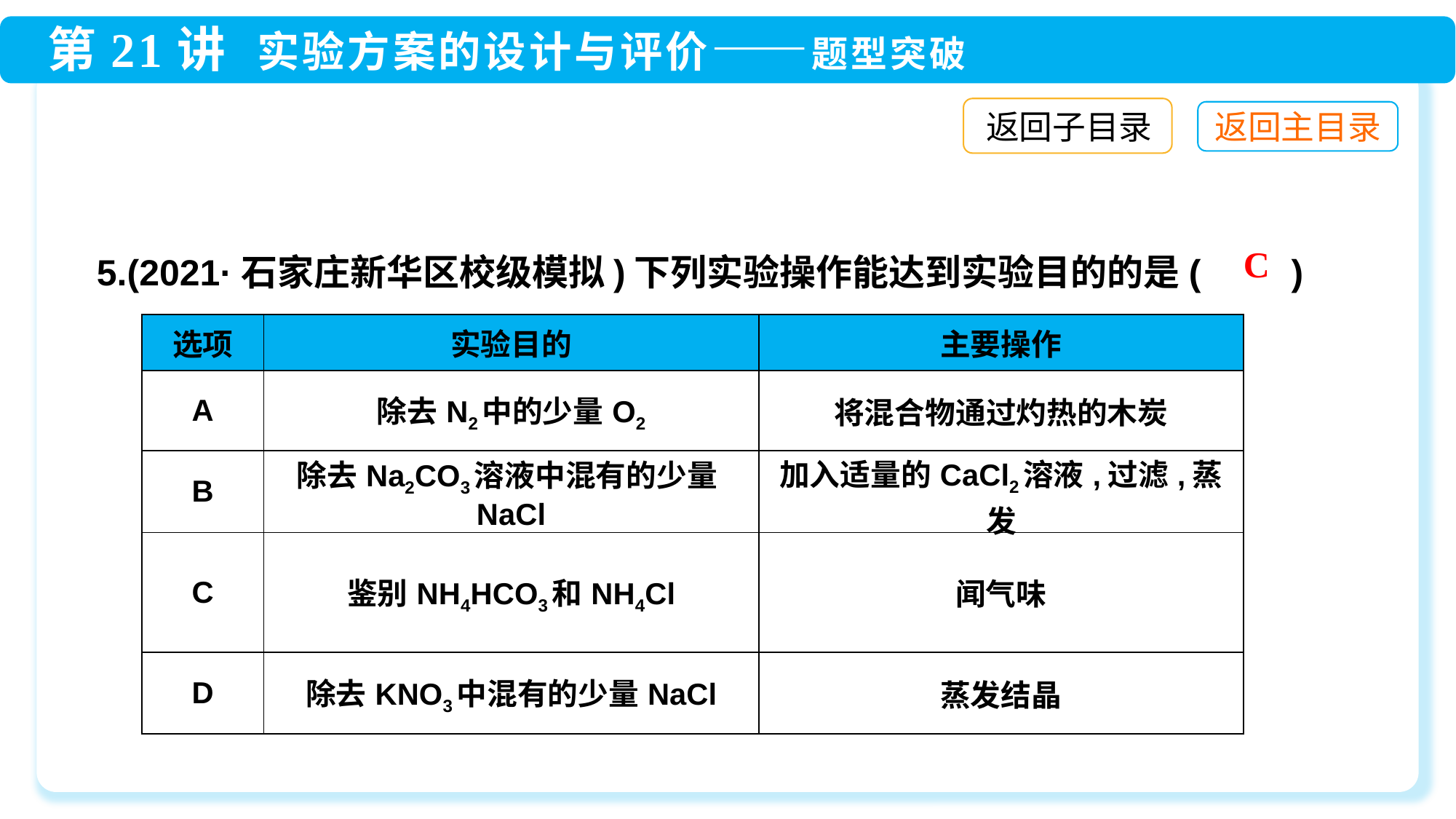

返回子目录
5.(2021·石家庄新华区校级模拟)下列实验操作能达到实验目的的是(　　)
C
| 选项 | 实验目的 | 主要操作 |
| --- | --- | --- |
| A | 除去N2中的少量O2 | 将混合物通过灼热的木炭 |
| B | 除去Na2CO3溶液中混有的少量NaCl | 加入适量的CaCl2溶液,过滤,蒸发 |
| C | 鉴别NH4HCO3和NH4Cl | 闻气味 |
| D | 除去KNO3中混有的少量NaCl | 蒸发结晶 |